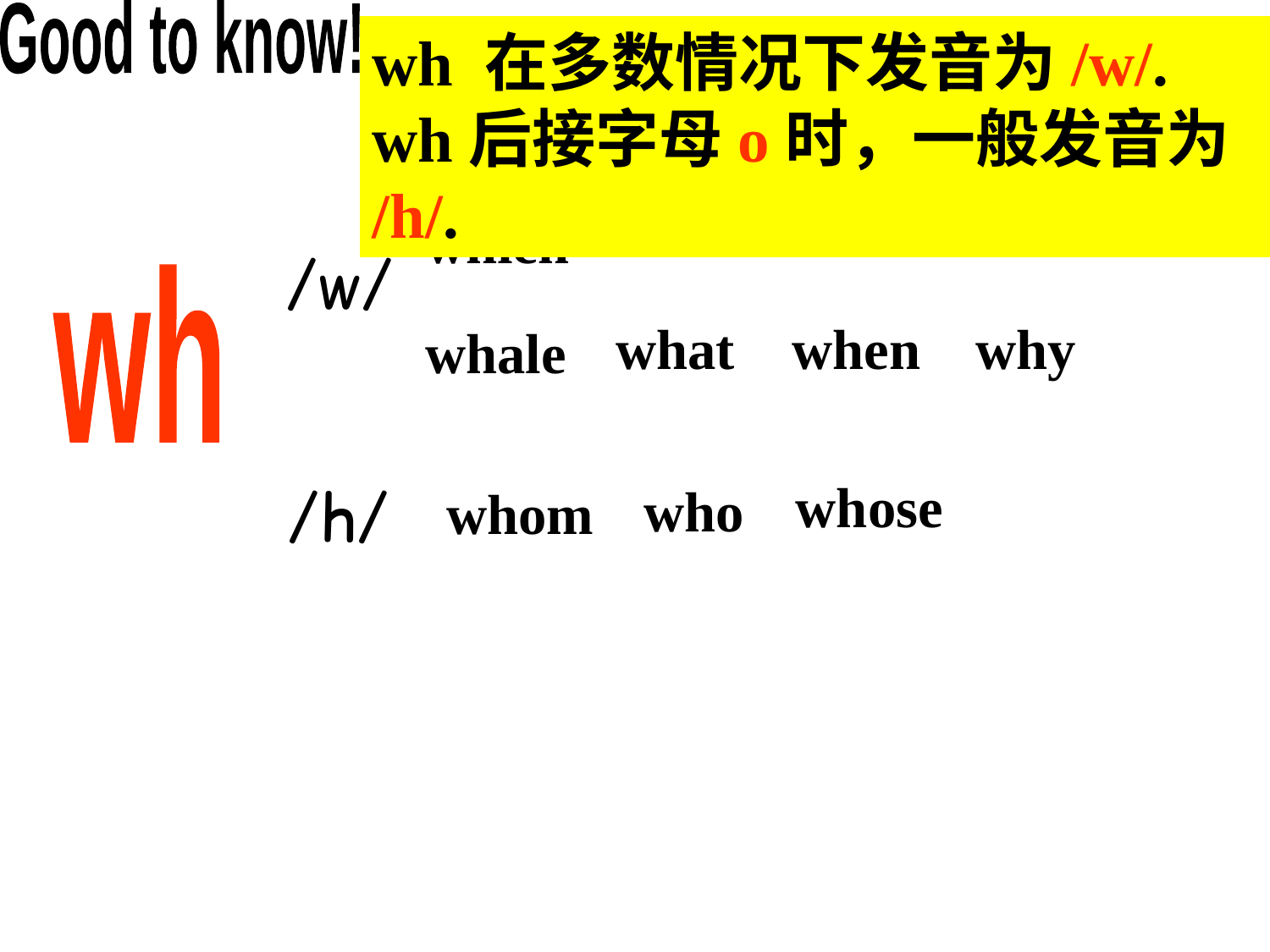

Good to know!
wh 在多数情况下发音为/w/.
wh后接字母o时，一般发音为/h/.
wheat
where
white
which
what
when
why
whale
/w/
wh
whose
who
/h/
whom